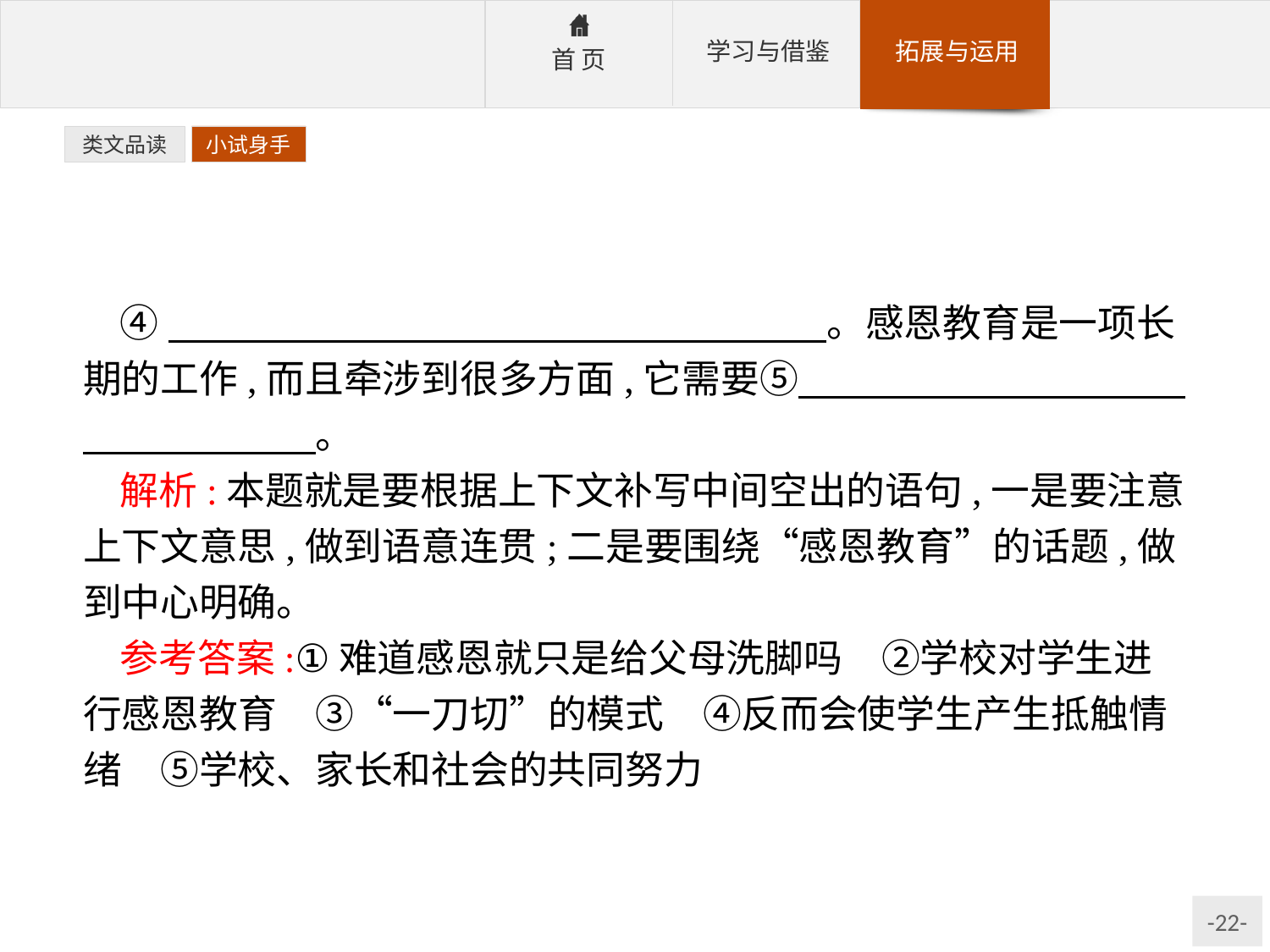

类文品读
小试身手
④　　　　　　　　　　　　　　　　　。感恩教育是一项长期的工作,而且牵涉到很多方面,它需要⑤　　　　　　　　　　　　　　　　。
解析:本题就是要根据上下文补写中间空出的语句,一是要注意上下文意思,做到语意连贯;二是要围绕“感恩教育”的话题,做到中心明确。
参考答案:①难道感恩就只是给父母洗脚吗　②学校对学生进行感恩教育　③“一刀切”的模式　④反而会使学生产生抵触情绪　⑤学校、家长和社会的共同努力